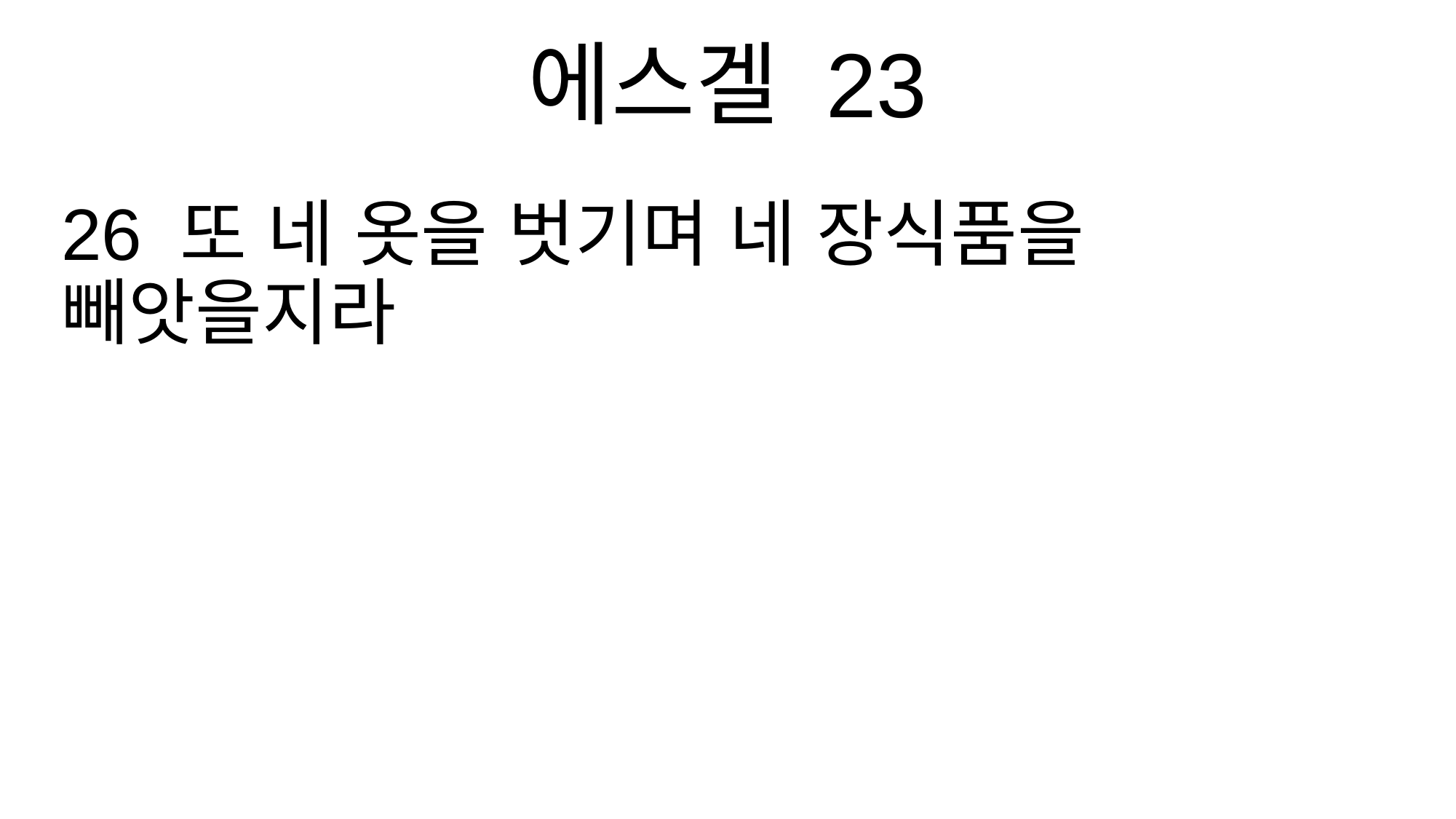

에스겔 23
26 또 네 옷을 벗기며 네 장식품을 빼앗을지라